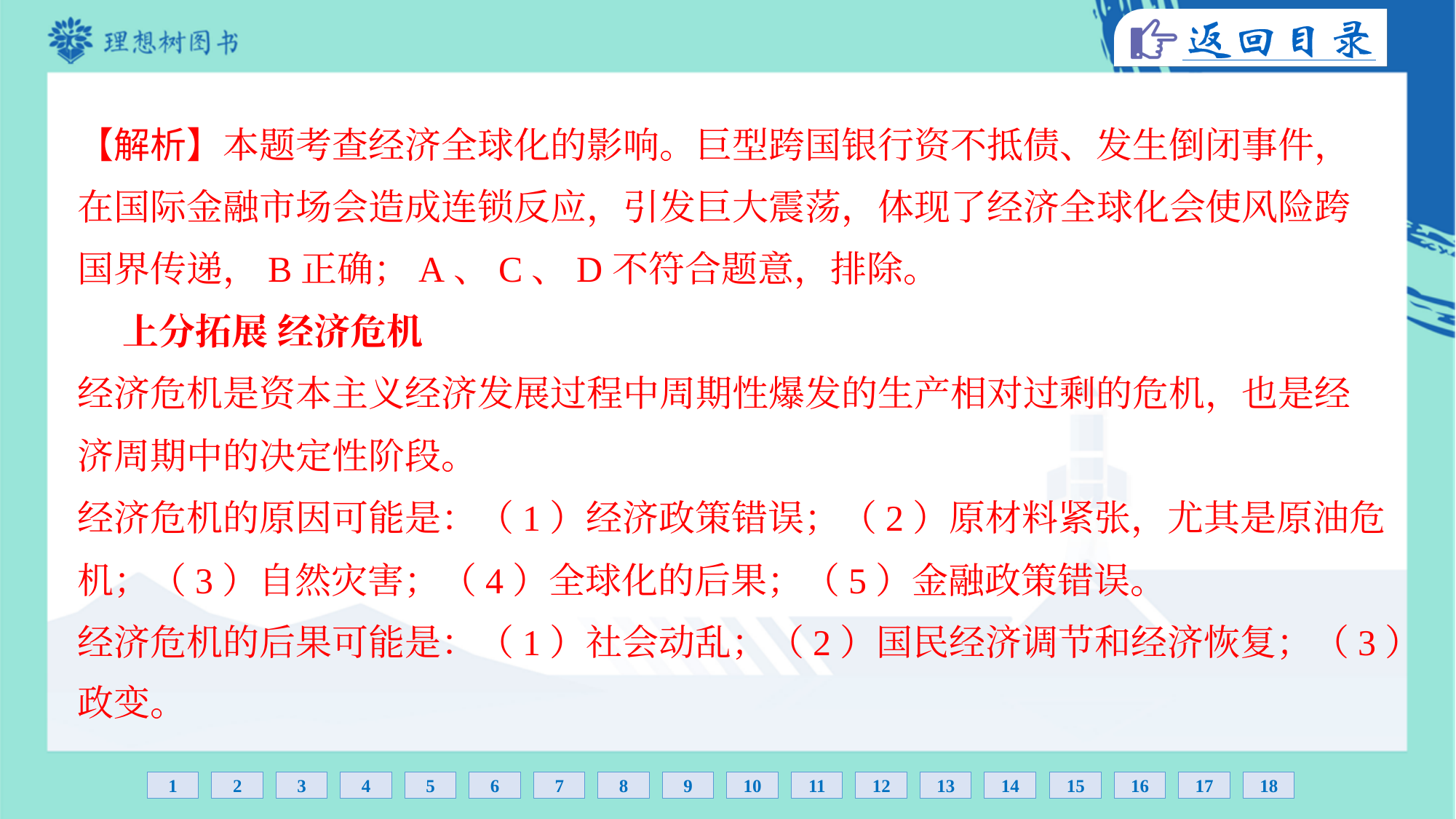

【解析】本题考查经济全球化的影响。巨型跨国银行资不抵债、发生倒闭事件，
在国际金融市场会造成连锁反应，引发巨大震荡，体现了经济全球化会使风险跨
国界传递，B正确；A、C、D不符合题意，排除。
    上分拓展 经济危机
经济危机是资本主义经济发展过程中周期性爆发的生产相对过剩的危机，也是经
济周期中的决定性阶段。
经济危机的原因可能是：（1）经济政策错误；（2）原材料紧张，尤其是原油危
机；（3）自然灾害；（4）全球化的后果；（5）金融政策错误。
经济危机的后果可能是：（1）社会动乱；（2）国民经济调节和经济恢复；（3）
政变。